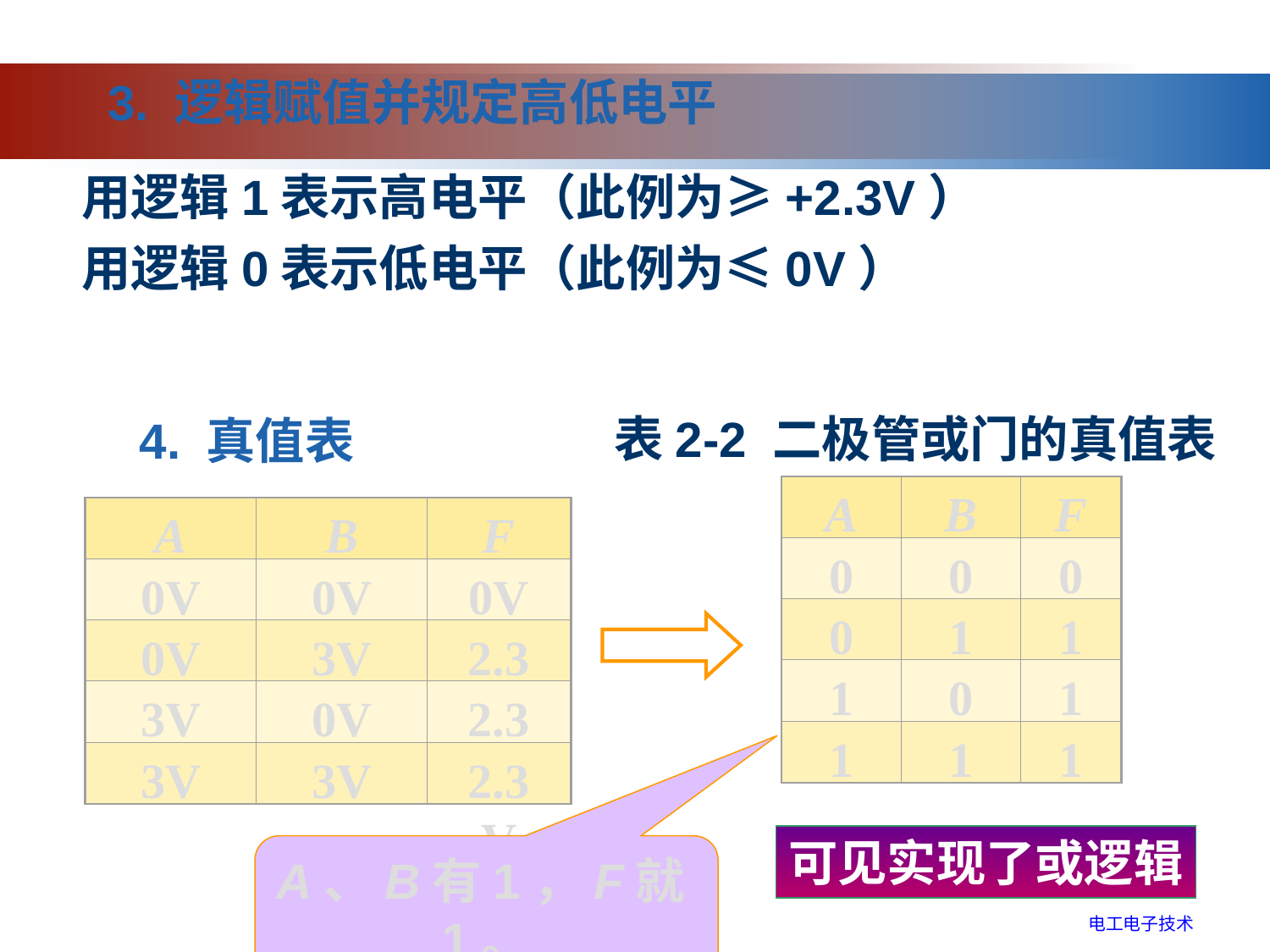

3. 逻辑赋值并规定高低电平
用逻辑1表示高电平（此例为≥+2.3V）
用逻辑0表示低电平（此例为≤0V）
4. 真值表
表2-2 二极管或门的真值表

A

B

F

0

0

0

0

1

1

1

0

1

1

1

1

A、B有1，F就1。

A

B

F

0V

0V

0V

0V

3V

2.3V

3V

0V

2.3V

3V

3V

2.3V

可见实现了或逻辑
电工电子技术
54